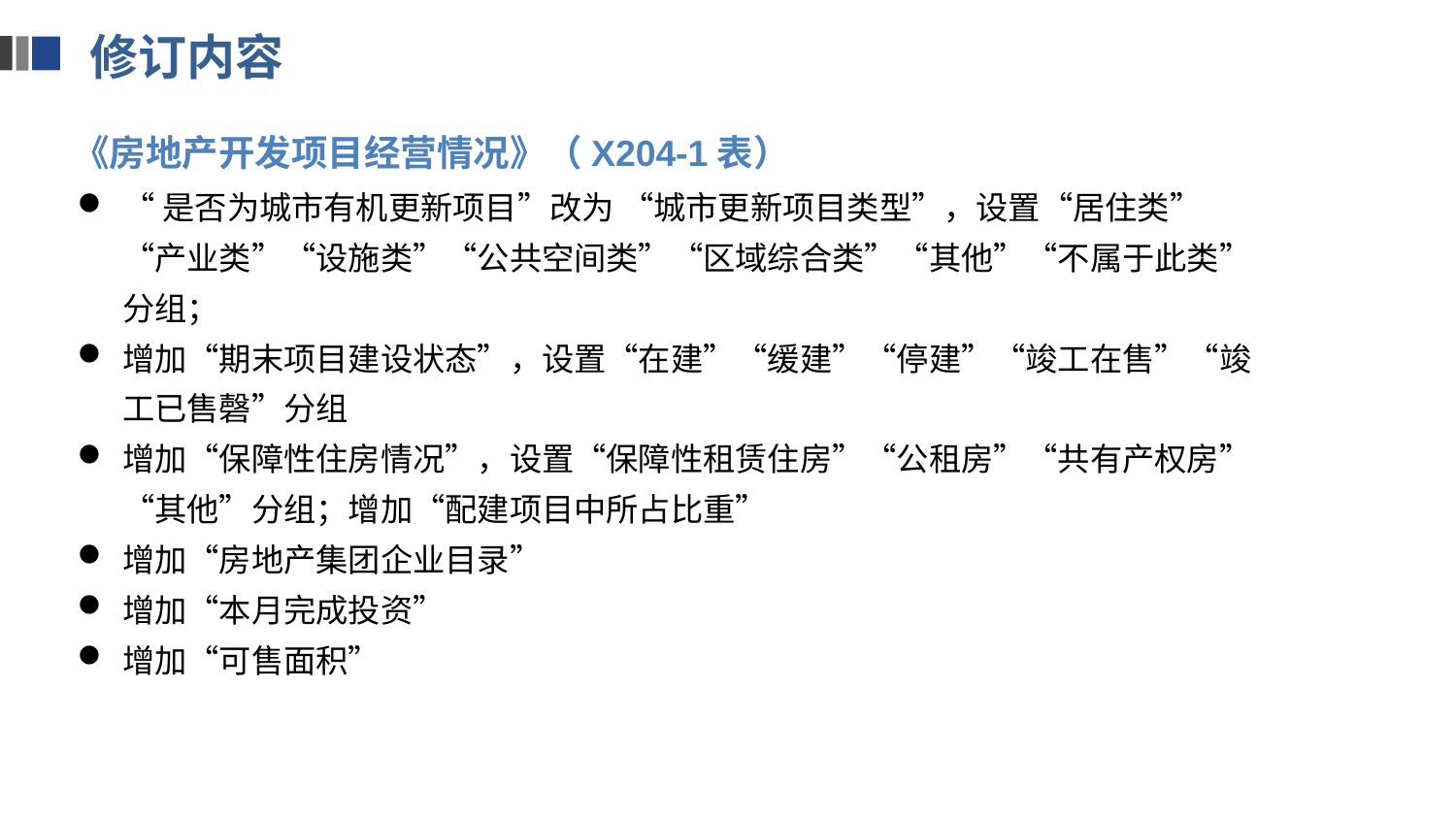

修订内容

《房地产开发项目经营情况》（X204-1表）
“是否为城市有机更新项目”改为 “城市更新项目类型”，设置“居住类”“产业类”“设施类”“公共空间类”“区域综合类”“其他”“不属于此类”分组；
增加“期末项目建设状态”，设置“在建”“缓建”“停建”“竣工在售”“竣工已售磬”分组
增加“保障性住房情况”，设置“保障性租赁住房”“公租房”“共有产权房”“其他”分组；增加“配建项目中所占比重”
增加“房地产集团企业目录”
增加“本月完成投资”
增加“可售面积”